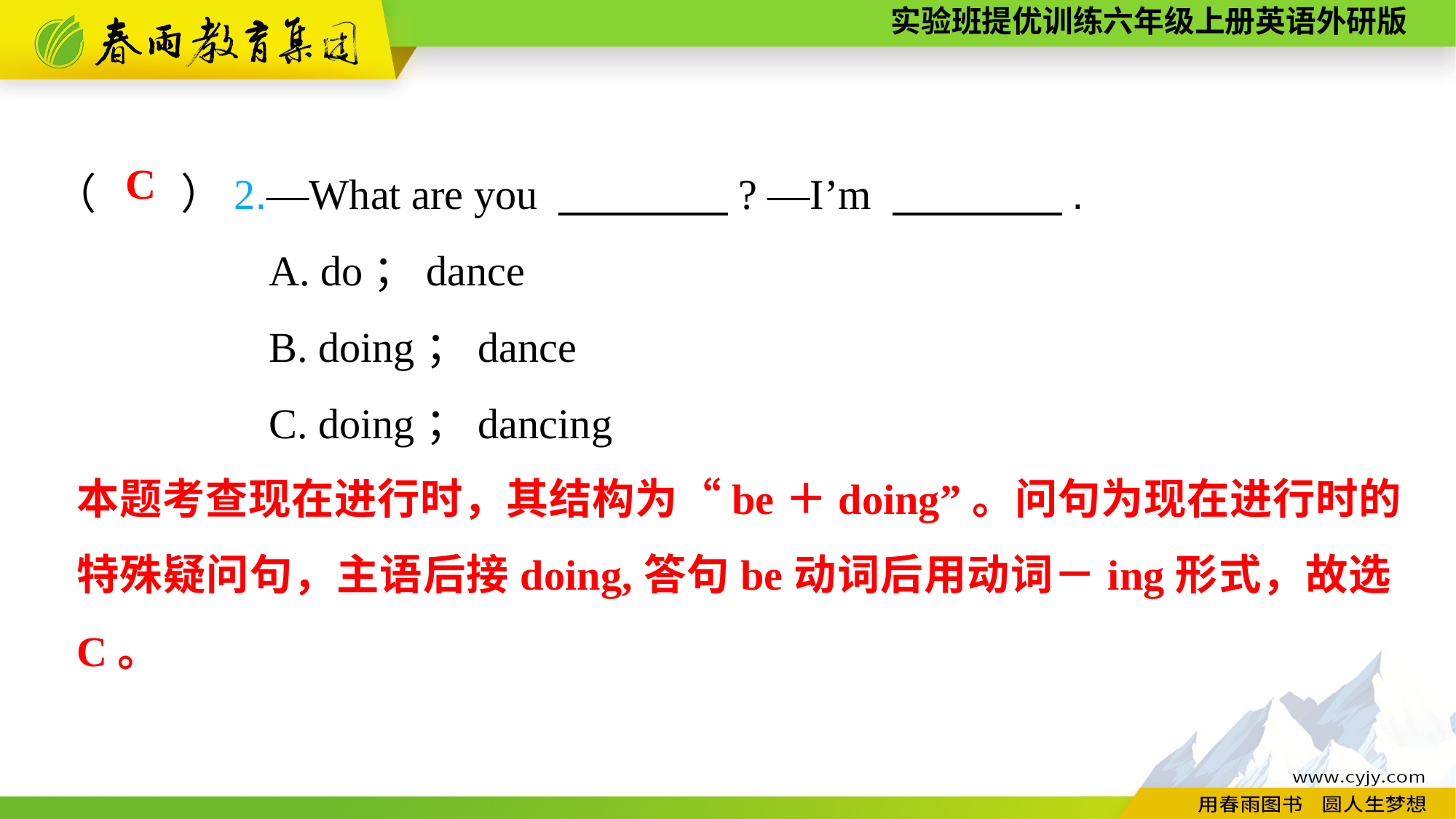

（　　）2.—What are you 　　　　? —I’m 　　　　.
A. do；dance
B. doing；dance
C. doing；dancing
C
本题考查现在进行时，其结构为“be＋doing”。问句为现在进行时的特殊疑问句，主语后接doing,答句be动词后用动词－ing形式，故选C。